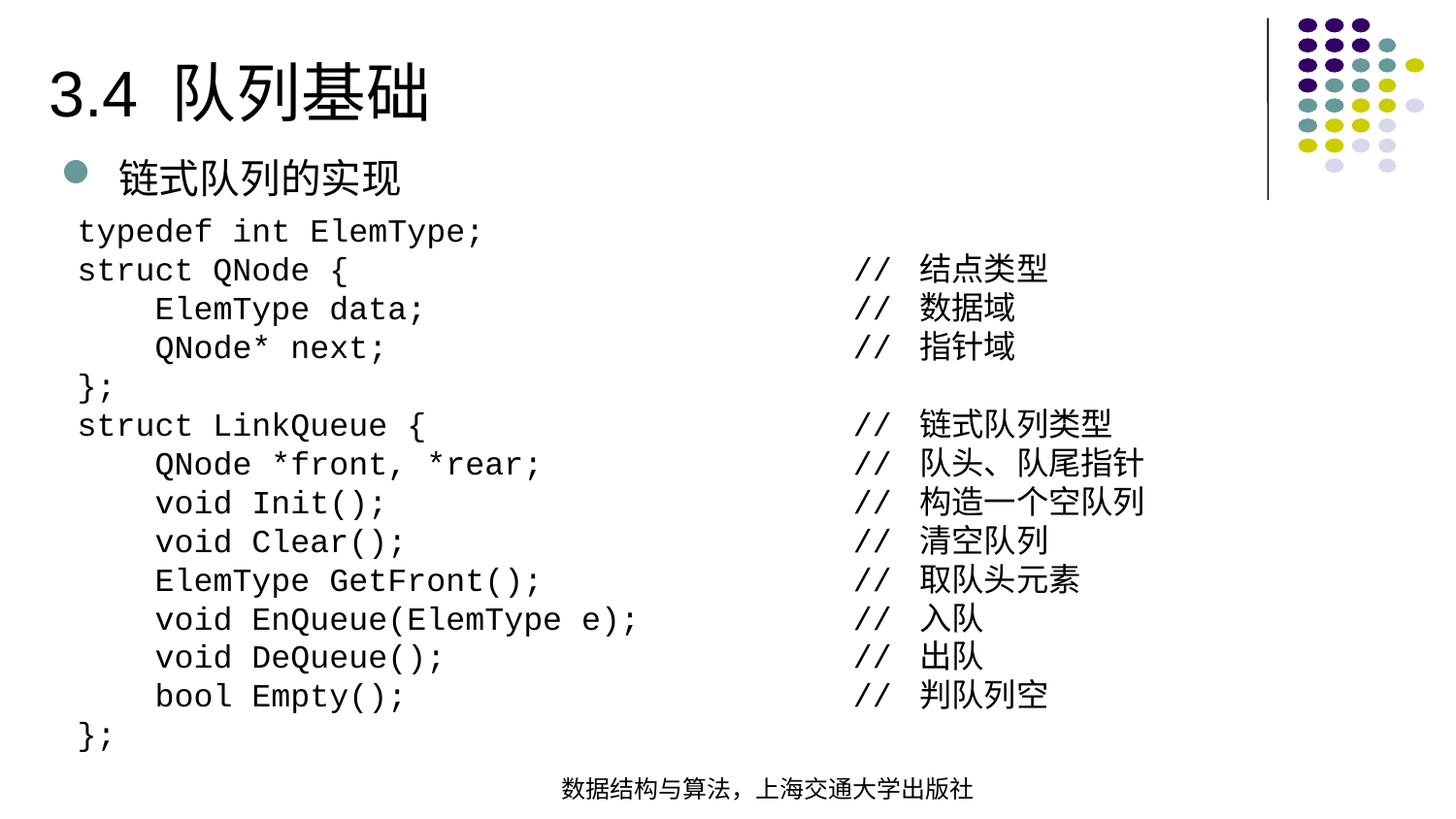

3.4 队列基础
链式队列的实现
typedef int ElemType;struct QNode {                          // 结点类型    ElemType data;                      // 数据域    QNode* next;                        // 指针域};struct LinkQueue {                      // 链式队列类型    QNode *front, *rear;                // 队头、队尾指针    void Init();                        // 构造一个空队列    void Clear();                       // 清空队列    ElemType GetFront();                // 取队头元素    void EnQueue(ElemType e);           // 入队    void DeQueue();                     // 出队    bool Empty();                       // 判队列空};